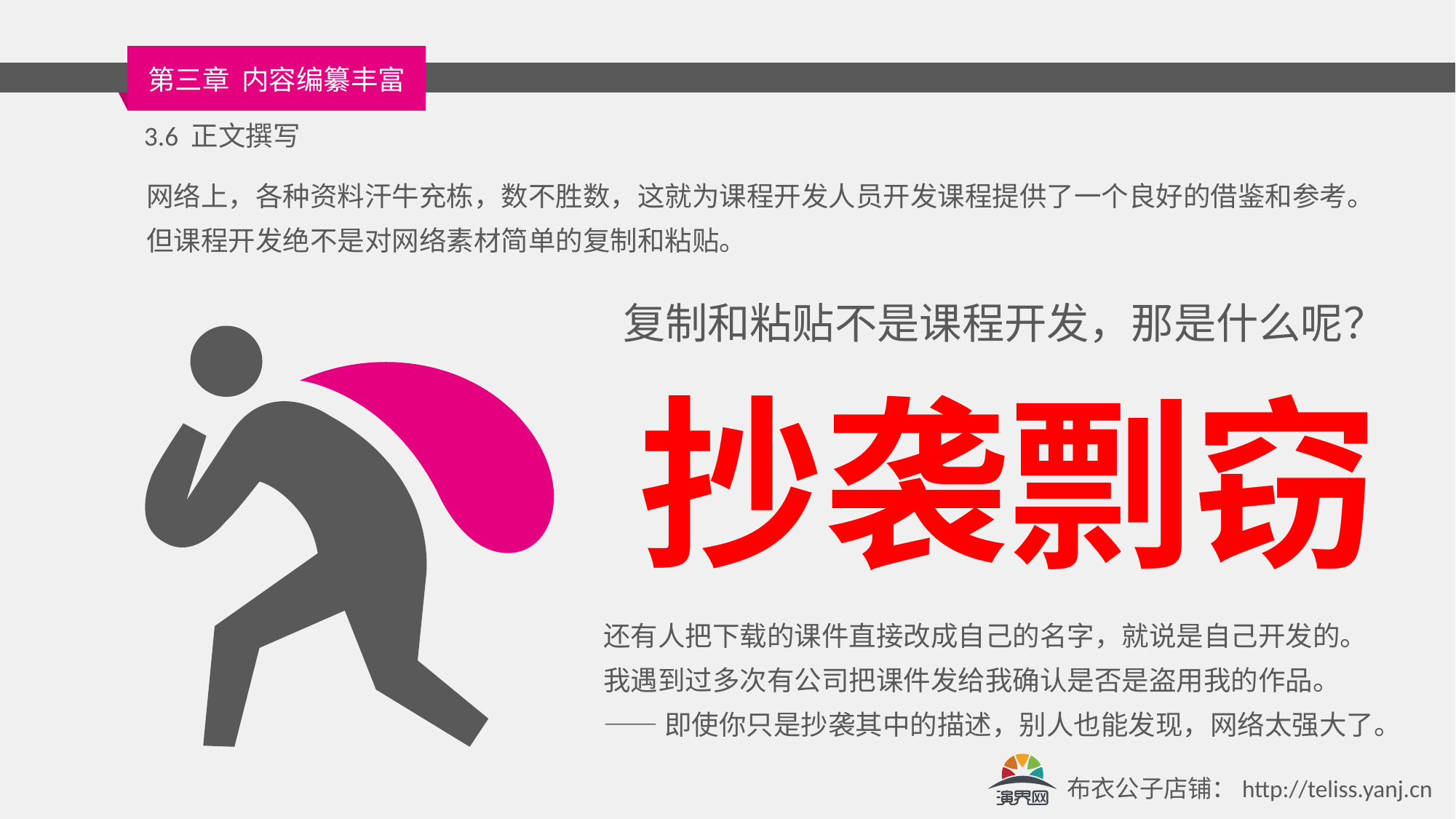

3.6 正文撰写
网络上，各种资料汗牛充栋，数不胜数，这就为课程开发人员开发课程提供了一个良好的借鉴和参考。但课程开发绝不是对网络素材简单的复制和粘贴。
复制和粘贴不是课程开发，那是什么呢？

抄袭剽窃
还有人把下载的课件直接改成自己的名字，就说是自己开发的。我遇到过多次有公司把课件发给我确认是否是盗用我的作品。
——即使你只是抄袭其中的描述，别人也能发现，网络太强大了。